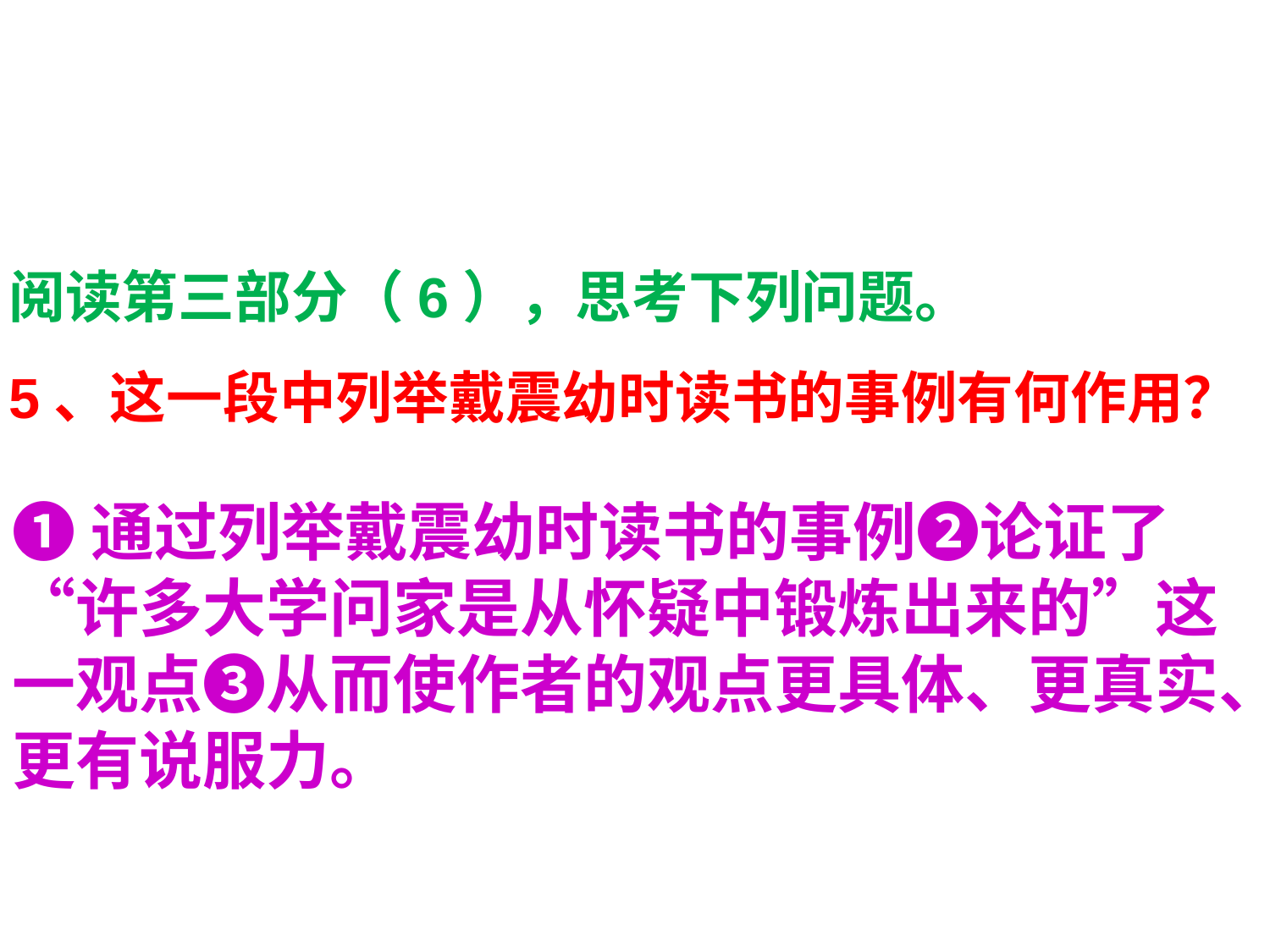

阅读第三部分（6），思考下列问题。
5、这一段中列举戴震幼时读书的事例有何作用？
❶通过列举戴震幼时读书的事例❷论证了“许多大学问家是从怀疑中锻炼出来的”这一观点❸从而使作者的观点更具体、更真实、更有说服力。